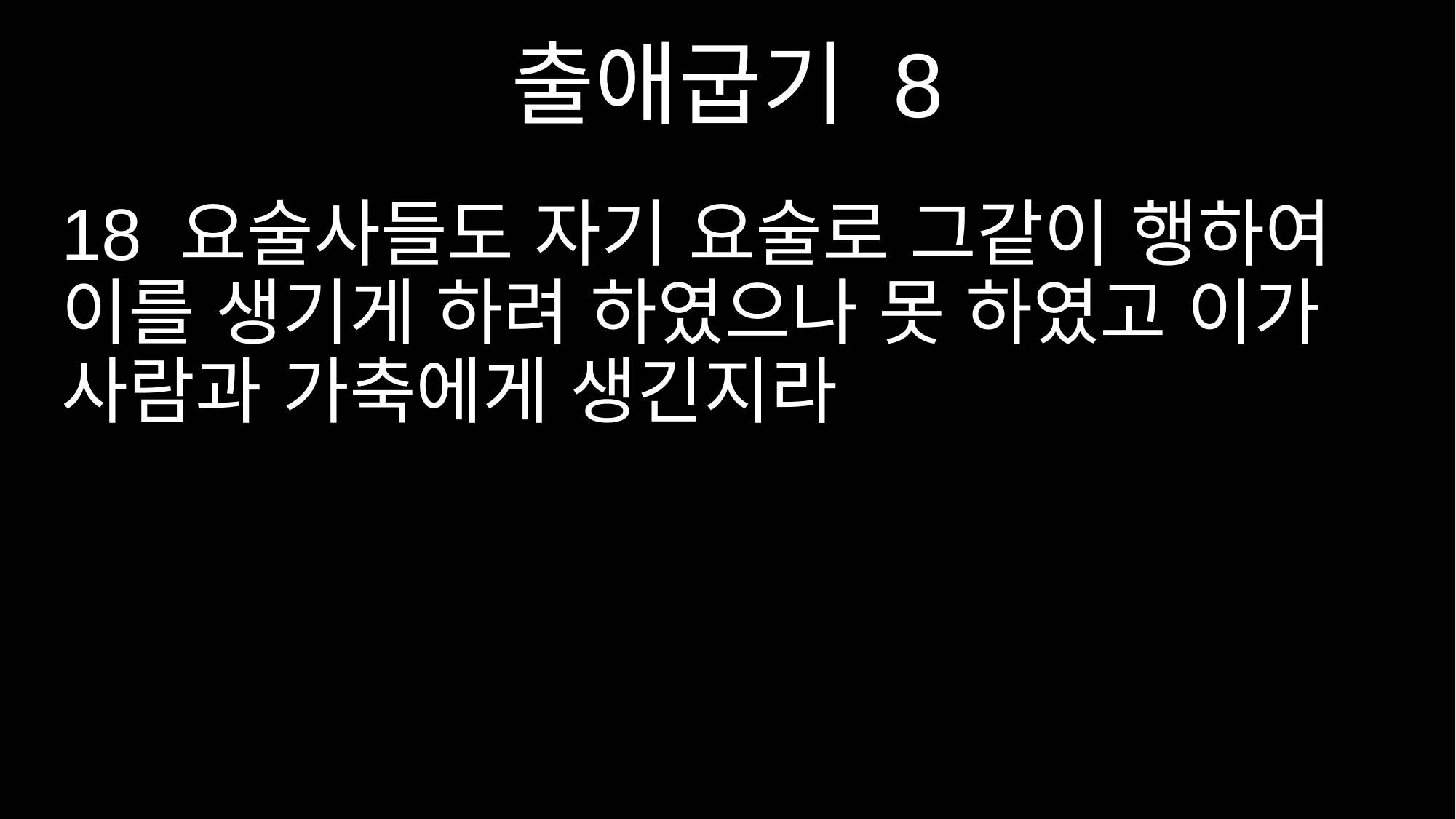

출애굽기 8
18 요술사들도 자기 요술로 그같이 행하여 이를 생기게 하려 하였으나 못 하였고 이가 사람과 가축에게 생긴지라